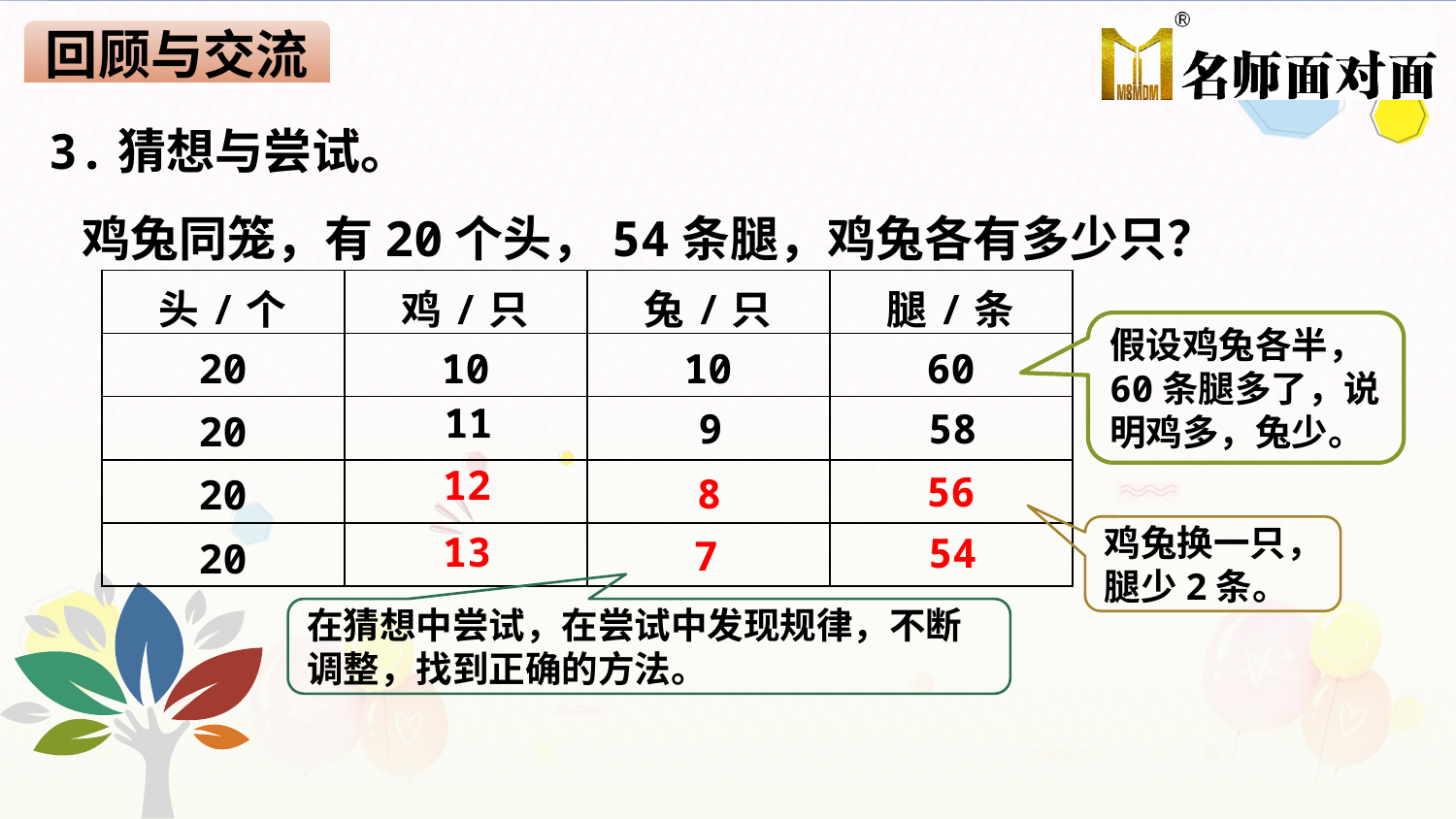

回顾与交流
3.猜想与尝试。
  鸡兔同笼，有20个头，54条腿，鸡兔各有多少只？
| 头/个 | 鸡/只 | 兔/只 | 腿/条 |
| --- | --- | --- | --- |
| 20 | 10 | 10 | 60 |
| 20 |  |  |  |
| 20 |  |  |  |
| 20 |  |  |  |
假设鸡兔各半，60条腿多了，说明鸡多，兔少。
11
9
58
12
56
8
鸡兔换一只，腿少2条。
13
54
7
在猜想中尝试，在尝试中发现规律，不断调整，找到正确的方法。